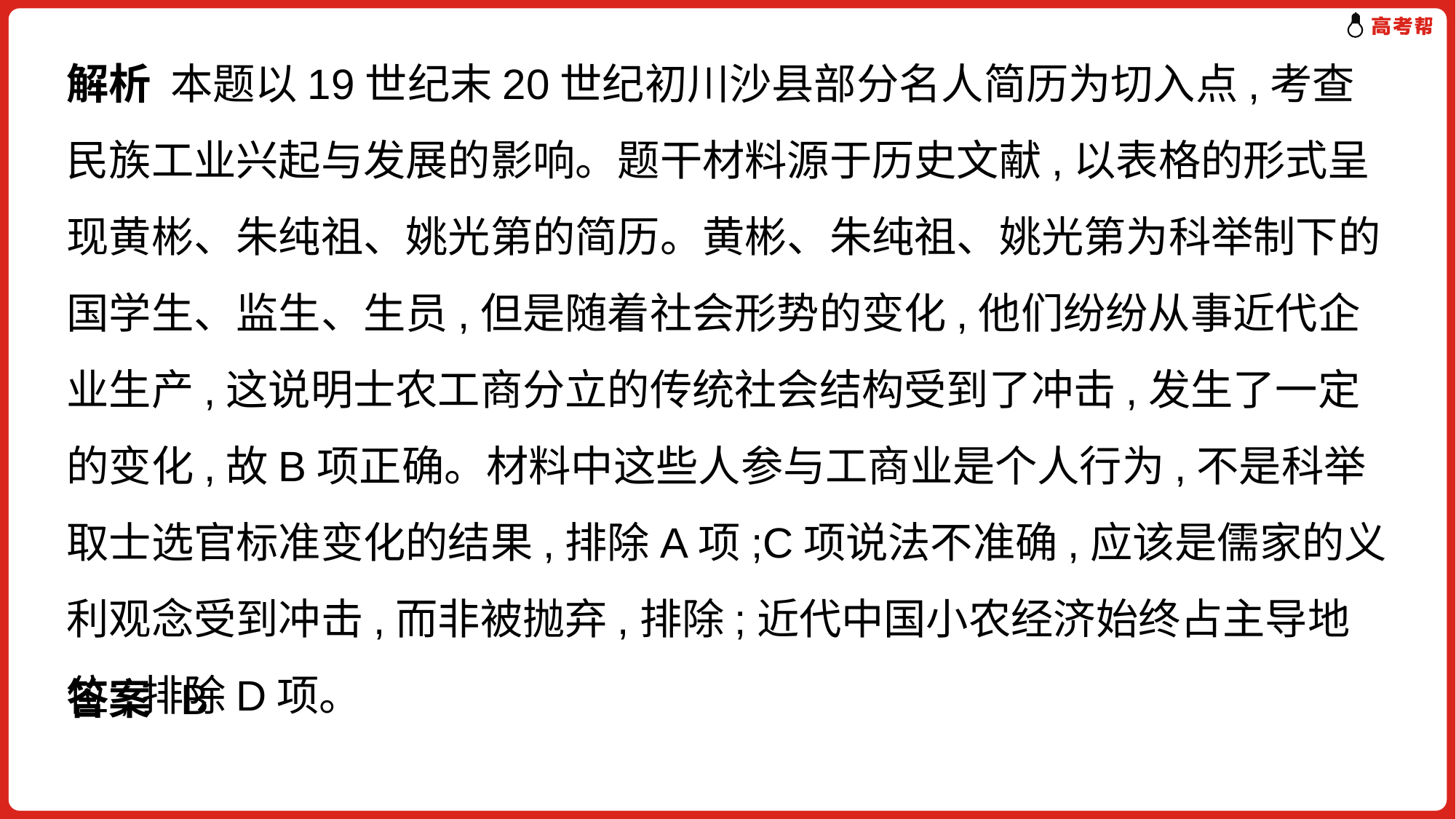

解析  本题以19世纪末20世纪初川沙县部分名人简历为切入点,考查民族工业兴起与发展的影响。题干材料源于历史文献,以表格的形式呈现黄彬、朱纯祖、姚光第的简历。黄彬、朱纯祖、姚光第为科举制下的国学生、监生、生员,但是随着社会形势的变化,他们纷纷从事近代企业生产,这说明士农工商分立的传统社会结构受到了冲击,发生了一定的变化,故B项正确。材料中这些人参与工商业是个人行为,不是科举取士选官标准变化的结果,排除A项;C项说法不准确,应该是儒家的义利观念受到冲击,而非被抛弃,排除;近代中国小农经济始终占主导地位,排除D项。
答案  B